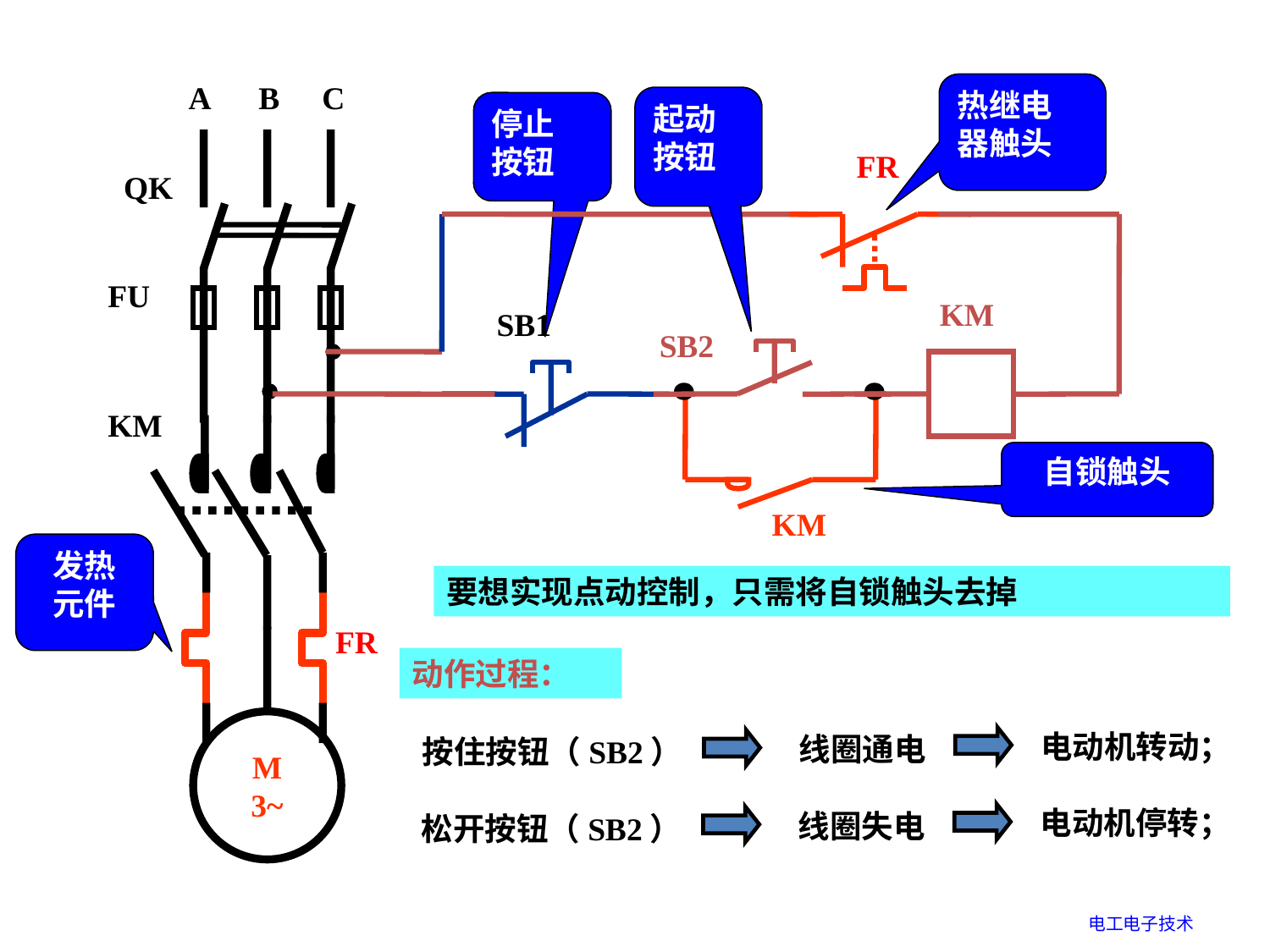

A
B
C

QK
FU

KM

FR

M
3~
热继电
器触头
起动
按钮
停止
按钮
FR

KM
SB1
SB2

KM

自锁触头
发热
元件
要想实现点动控制，只需将自锁触头去掉
动作过程：
电动机转动；
线圈通电
按住按钮（SB2）

电动机停转；
线圈失电
松开按钮（SB2）

电工电子技术